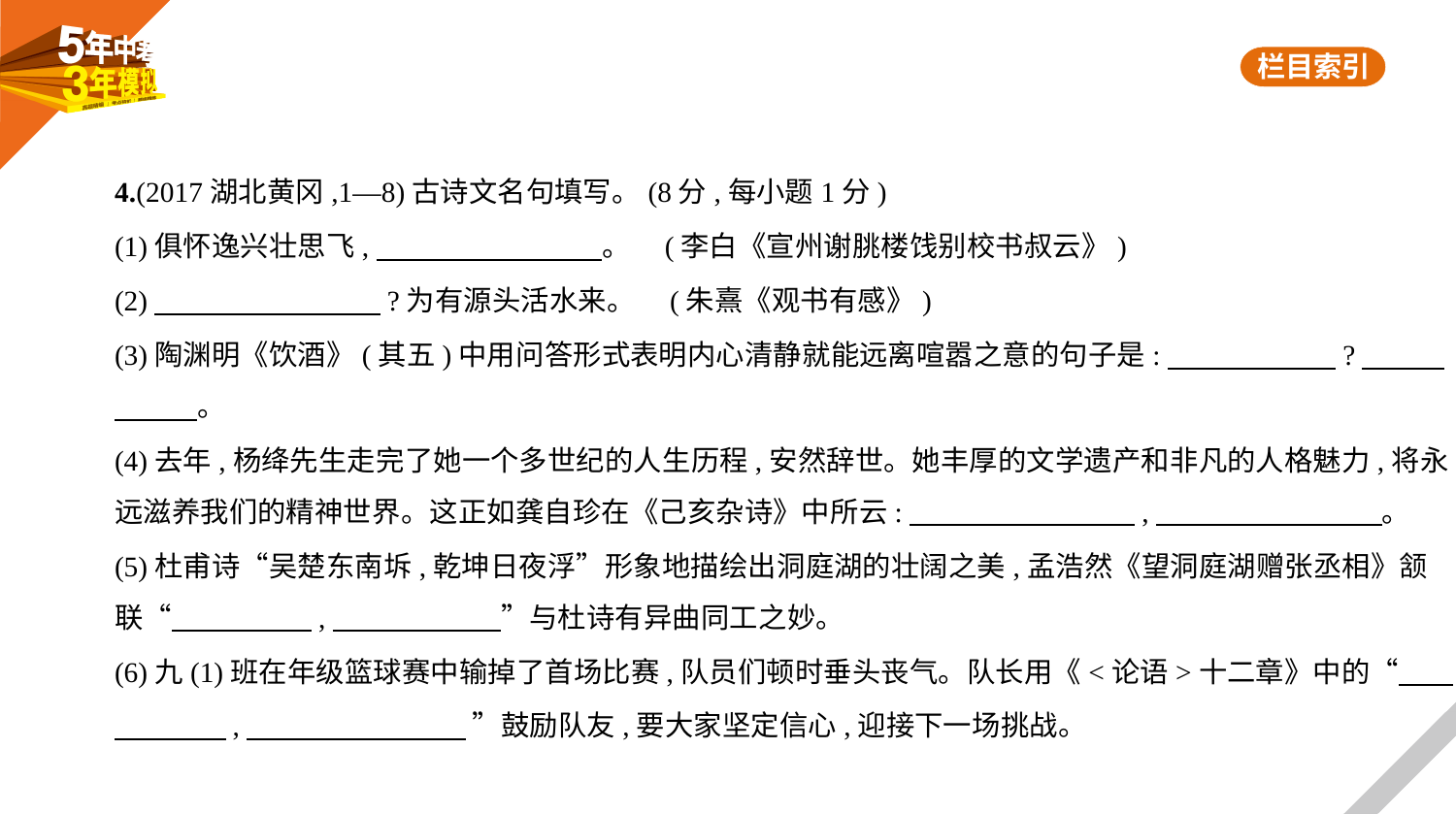

4.(2017湖北黄冈,1—8)古诗文名句填写。(8分,每小题1分)
(1)俱怀逸兴壮思飞,　　　　　　　    。 (李白《宣州谢朓楼饯别校书叔云》)
(2)　　　　　　　    ?为有源头活水来。 (朱熹《观书有感》)
(3)陶渊明《饮酒》(其五)中用问答形式表明内心清静就能远离喧嚣之意的句子是:　　　　　    ?　　    
　　    。
(4)去年,杨绛先生走完了她一个多世纪的人生历程,安然辞世。她丰厚的文学遗产和非凡的人格魅力,将永
远滋养我们的精神世界。这正如龚自珍在《己亥杂诗》中所云:　　　　　　　    ,　　　　　　　    。
(5)杜甫诗“吴楚东南坼,乾坤日夜浮”形象地描绘出洞庭湖的壮阔之美,孟浩然《望洞庭湖赠张丞相》颔
联“　　　　    ,　　　　　    ”与杜诗有异曲同工之妙。
(6)九(1)班在年级篮球赛中输掉了首场比赛,队员们顿时垂头丧气。队长用《<论语>十二章》中的“
　　　    ,　　　　　　　    ”鼓励队友,要大家坚定信心,迎接下一场挑战。